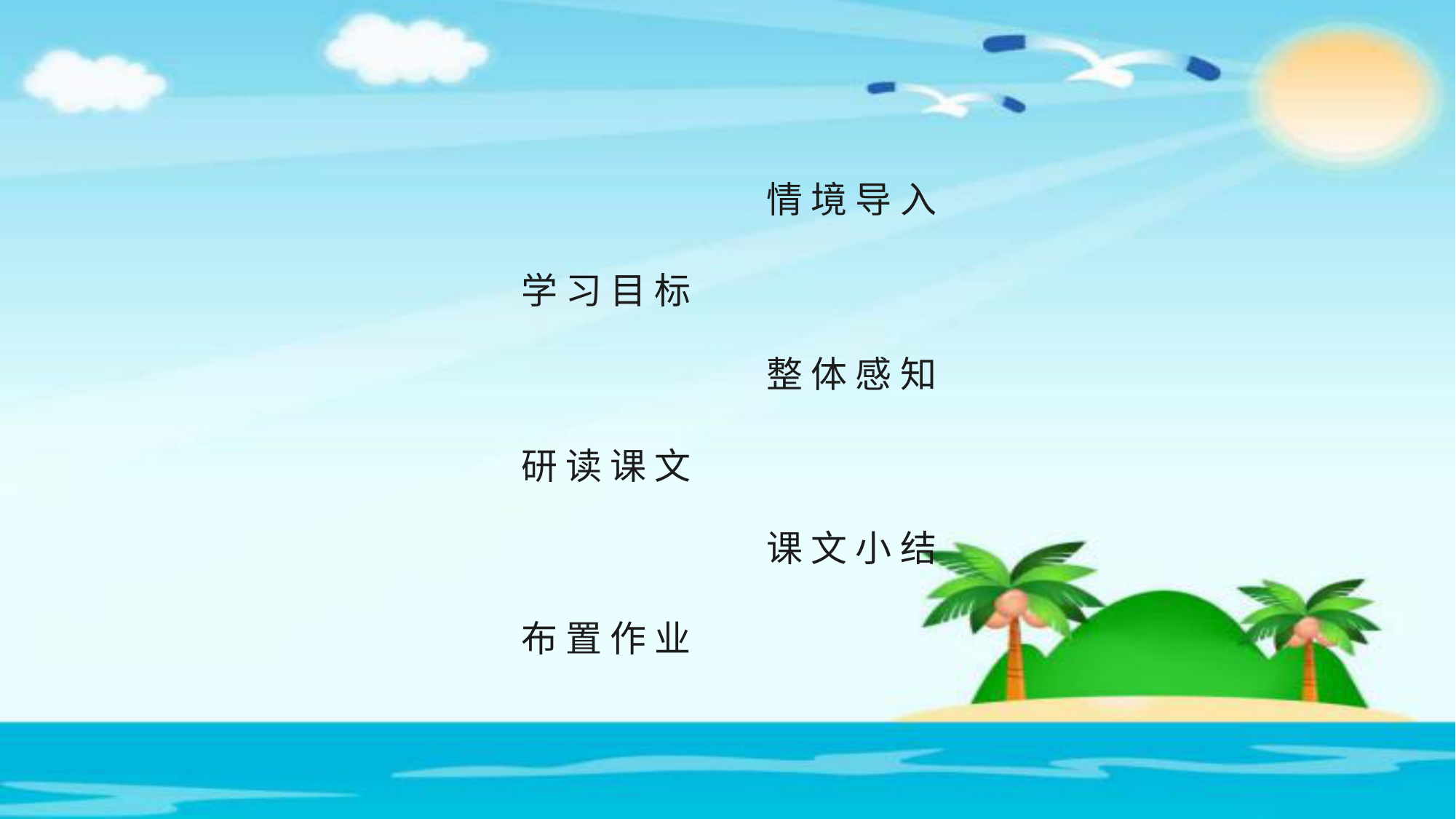

情 境 导 入
学 习 目 标
整 体 感 知
研 读 课 文
课 文 小 结
https://www.ypppt.com/
布 置 作 业